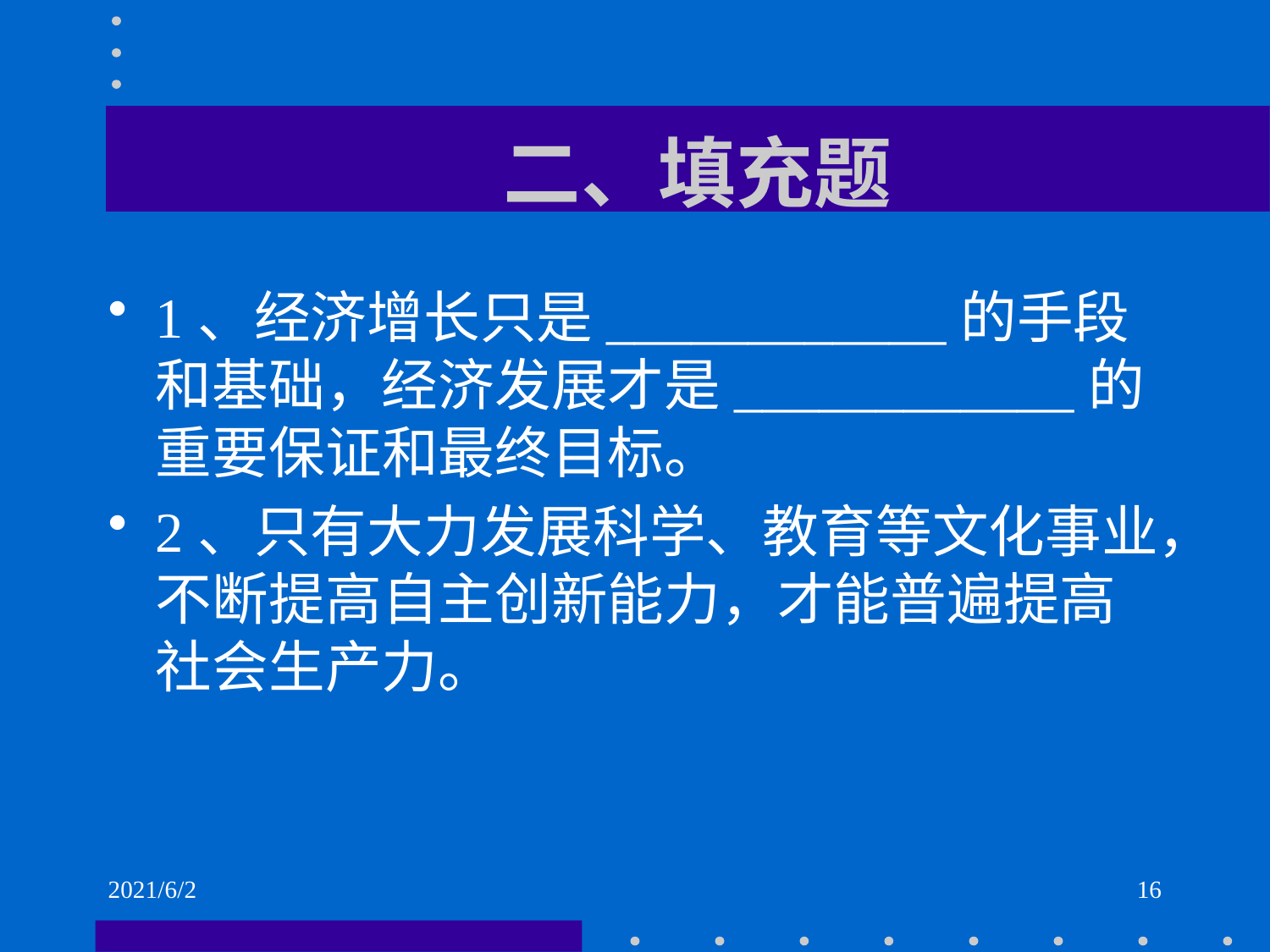

# 二、填充题
1、经济增长只是____________的手段和基础，经济发展才是____________的重要保证和最终目标。
2、只有大力发展科学、教育等文化事业，不断提高自主创新能力，才能普遍提高社会生产力。
2021/6/2
16